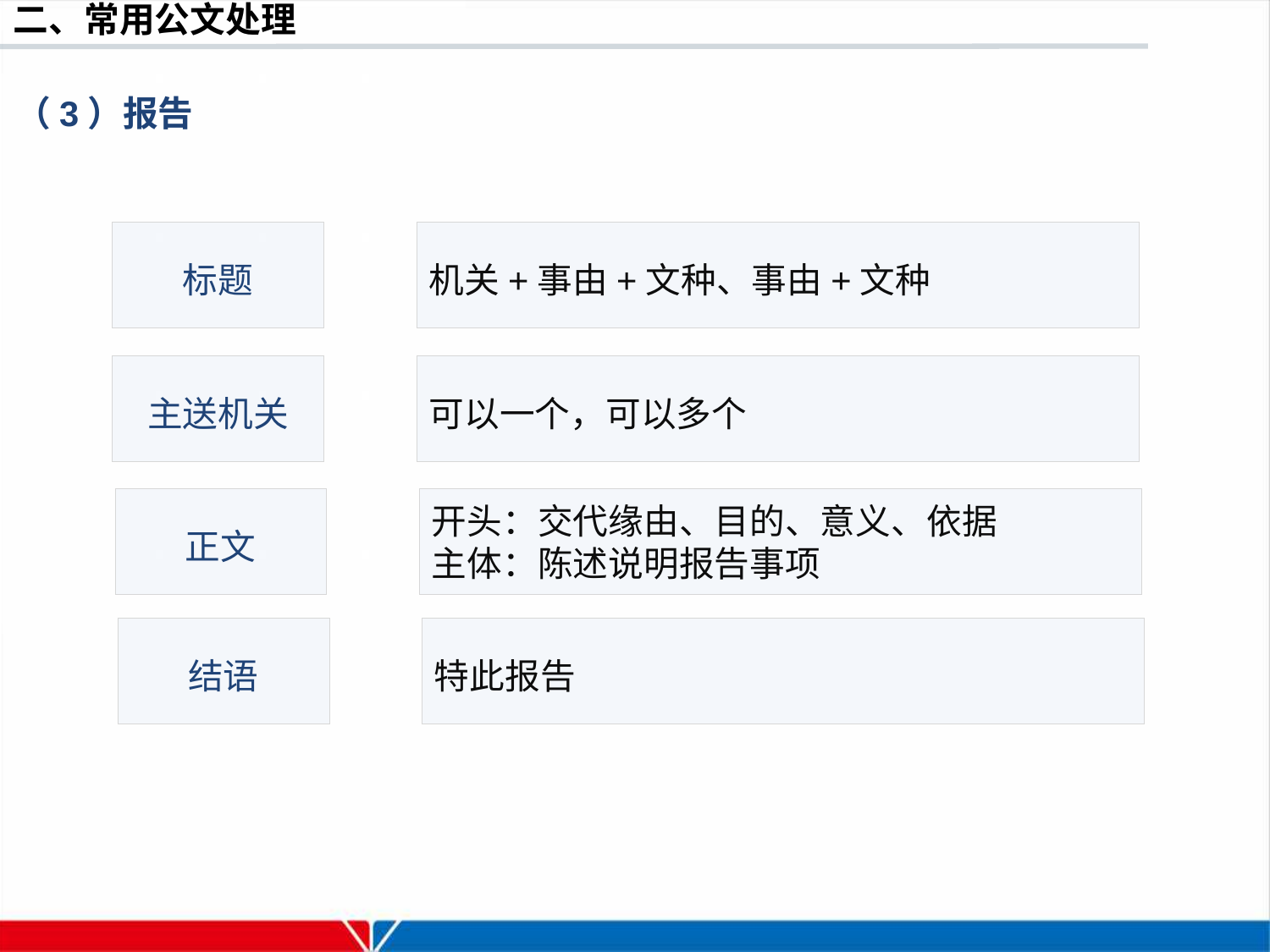

（3）报告
标题
机关+事由+文种、事由+文种
主送机关
可以一个，可以多个
正文
开头：交代缘由、目的、意义、依据
主体：陈述说明报告事项
结语
特此报告